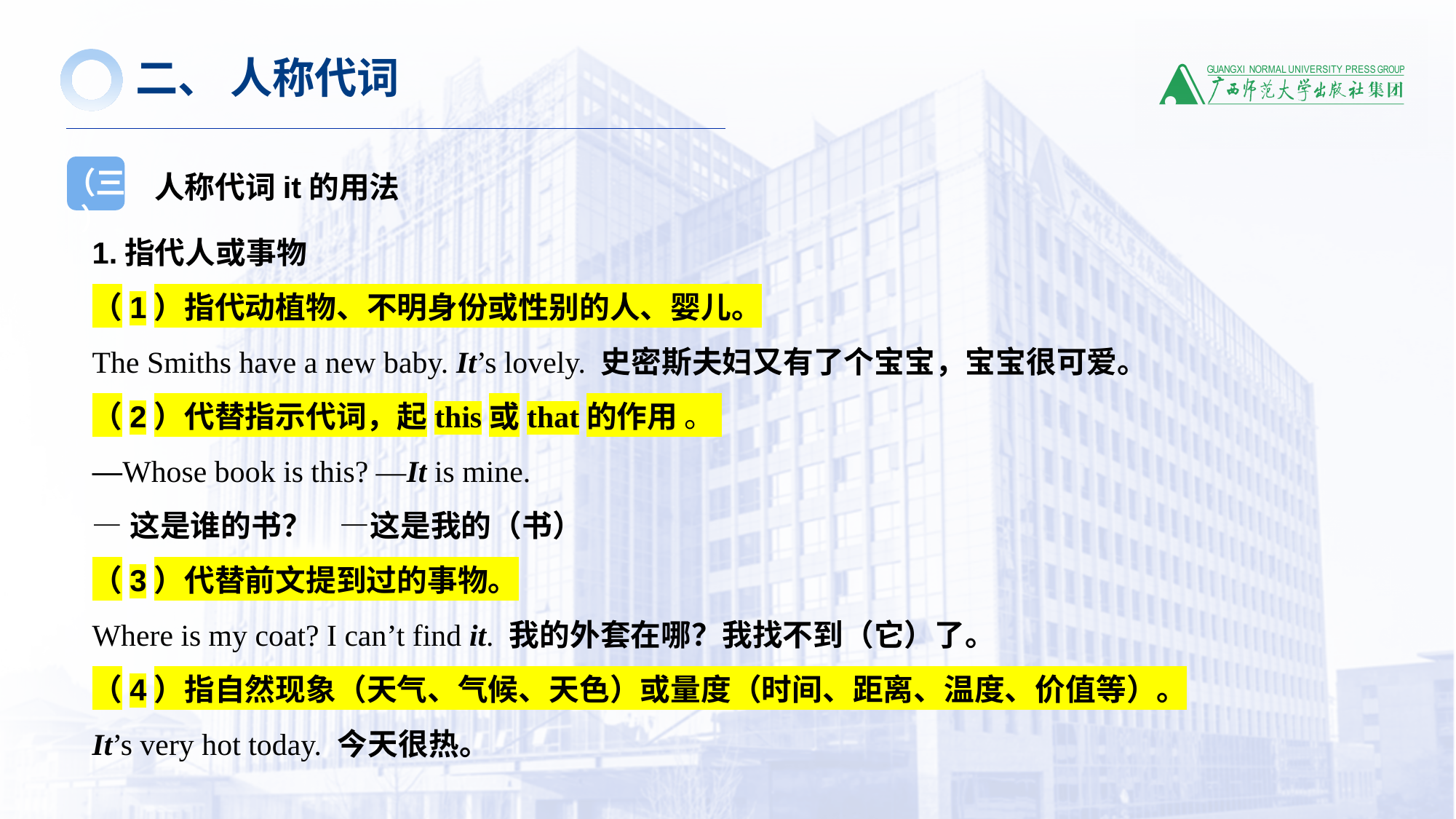

二、 人称代词

人称代词it的用法
（三）

1.指代人或事物
（1）指代动植物、不明身份或性别的人、婴儿。
The Smiths have a new baby. It’s lovely. 史密斯夫妇又有了个宝宝，宝宝很可爱。
（2）代替指示代词，起this或that的作用 。
—Whose book is this? —It is mine.
—这是谁的书？    —这是我的（书）
（3）代替前文提到过的事物。
Where is my coat? I can’t find it. 我的外套在哪？我找不到（它）了。
（4）指自然现象（天气、气候、天色）或量度（时间、距离、温度、价值等）。
It’s very hot today. 今天很热。